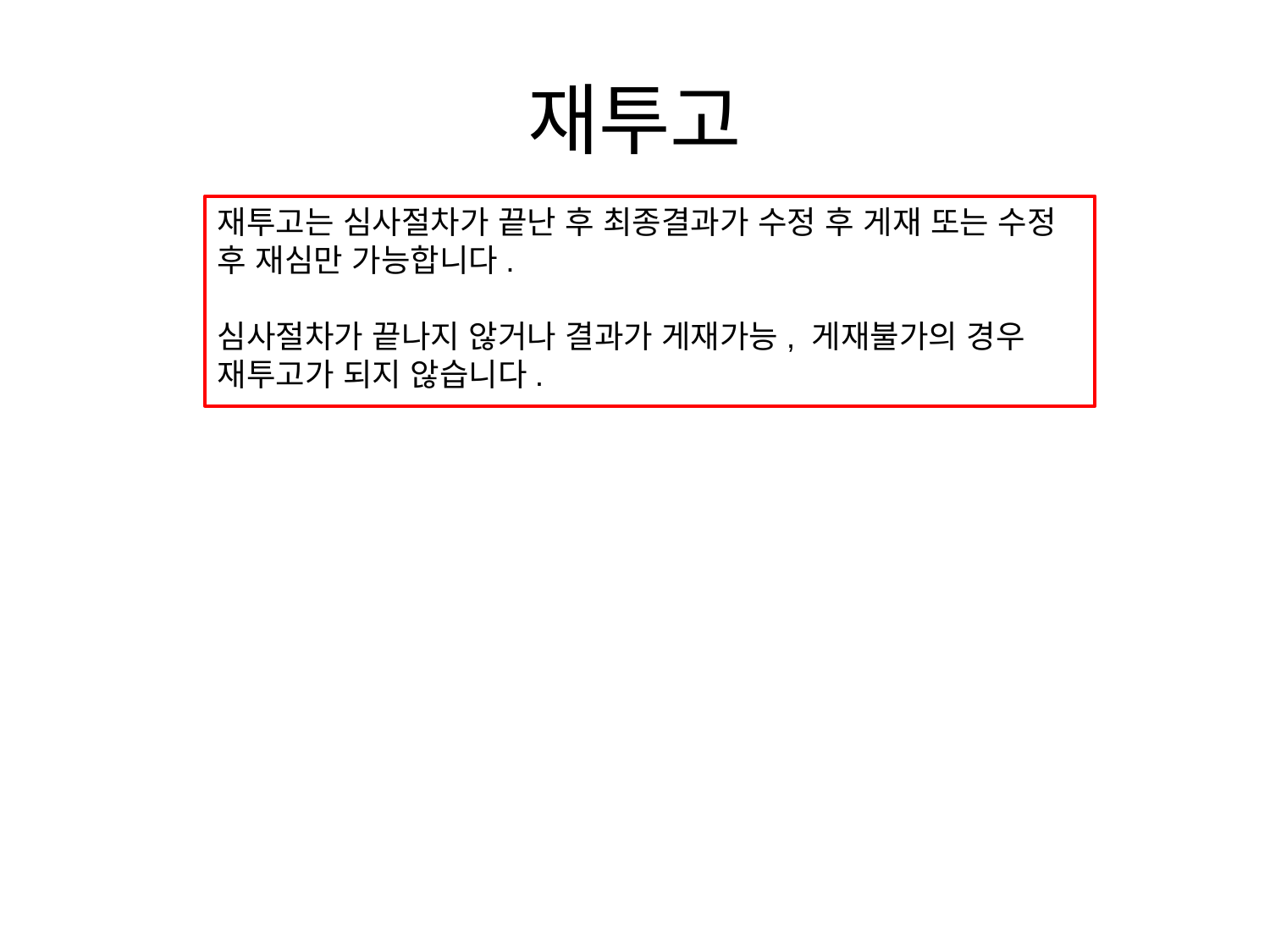

# 재투고

재투고는 심사절차가 끝난 후 최종결과가 수정 후 게재 또는 수정 후 재심만 가능합니다.

심사절차가 끝나지 않거나 결과가 게재가능, 게재불가의 경우 재투고가 되지 않습니다.